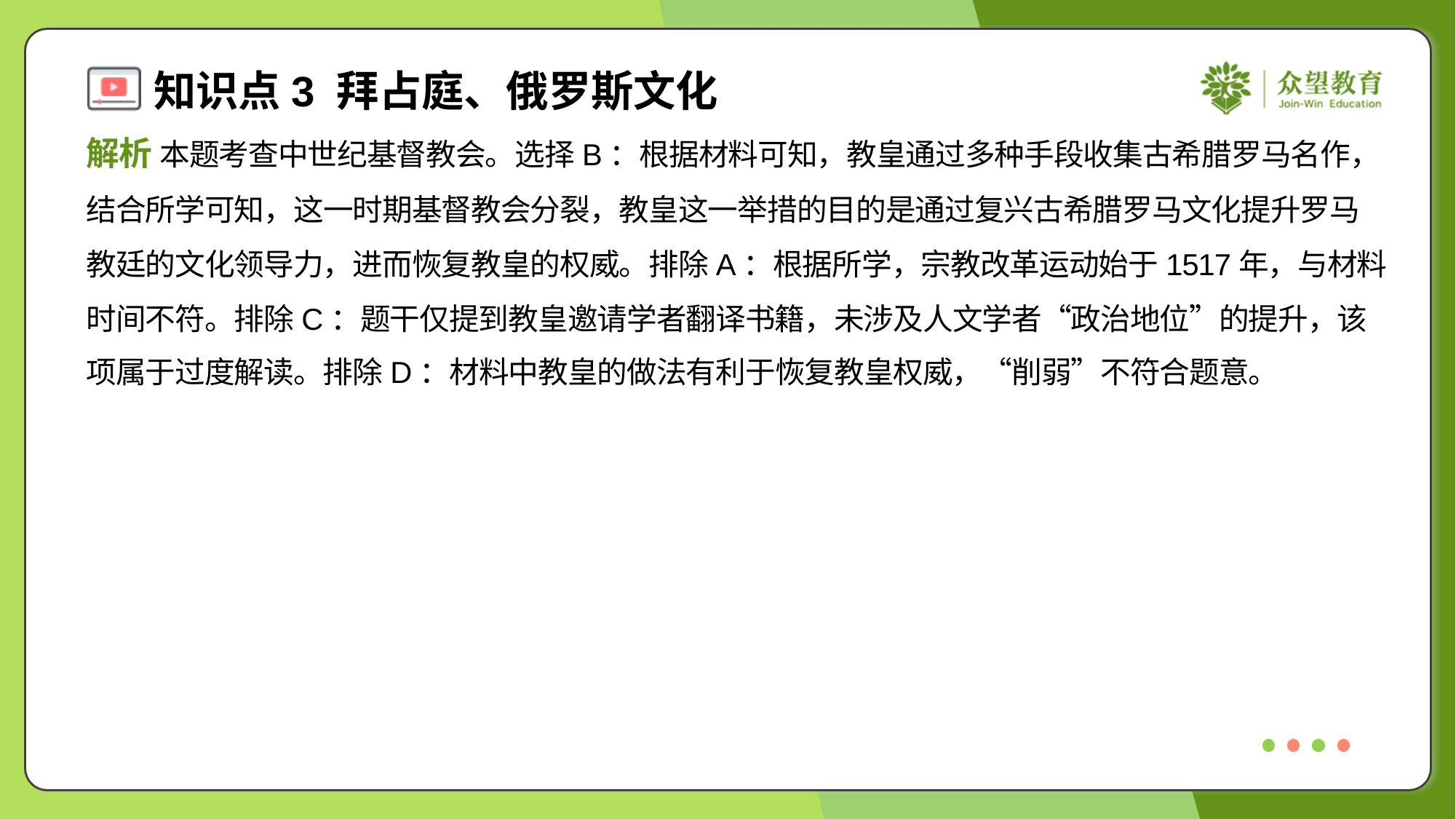

解析 本题考查中世纪基督教会。选择B：根据材料可知，教皇通过多种手段收集古希腊罗马名作，
结合所学可知，这一时期基督教会分裂，教皇这一举措的目的是通过复兴古希腊罗马文化提升罗马
教廷的文化领导力，进而恢复教皇的权威。排除A：根据所学，宗教改革运动始于1517年，与材料
时间不符。排除C：题干仅提到教皇邀请学者翻译书籍，未涉及人文学者“政治地位”的提升，该
项属于过度解读。排除D：材料中教皇的做法有利于恢复教皇权威，“削弱”不符合题意。